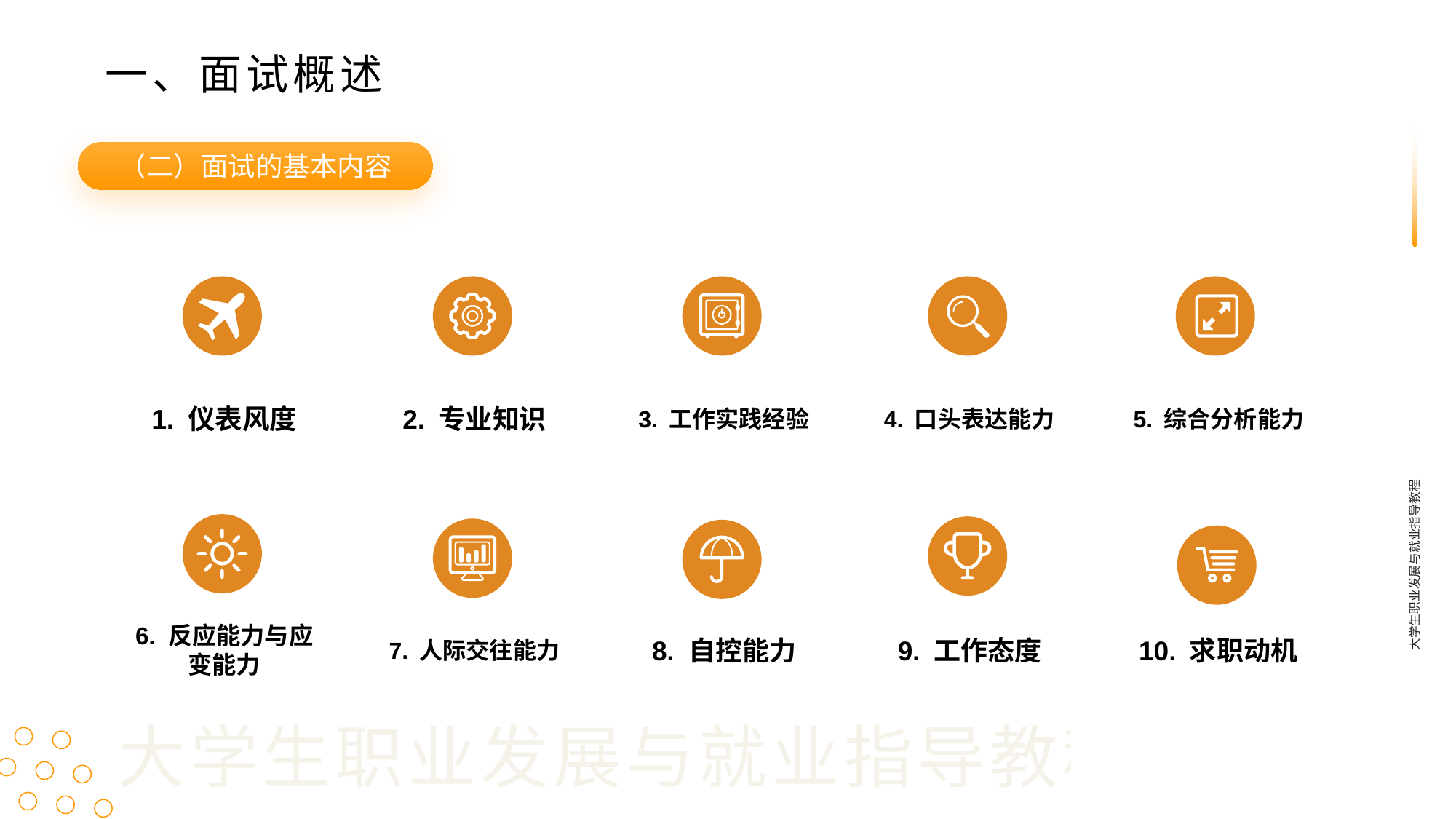

一、面试概述

（二）面试的基本内容

1. 仪表风度
2. 专业知识
3. 工作实践经验
4. 口头表达能力
5. 综合分析能力
大学生职业发展与就业指导教程

6. 反应能力与应变能力
7. 人际交往能力
8. 自控能力
9. 工作态度
10. 求职动机

大学生职业发展与就业指导教程